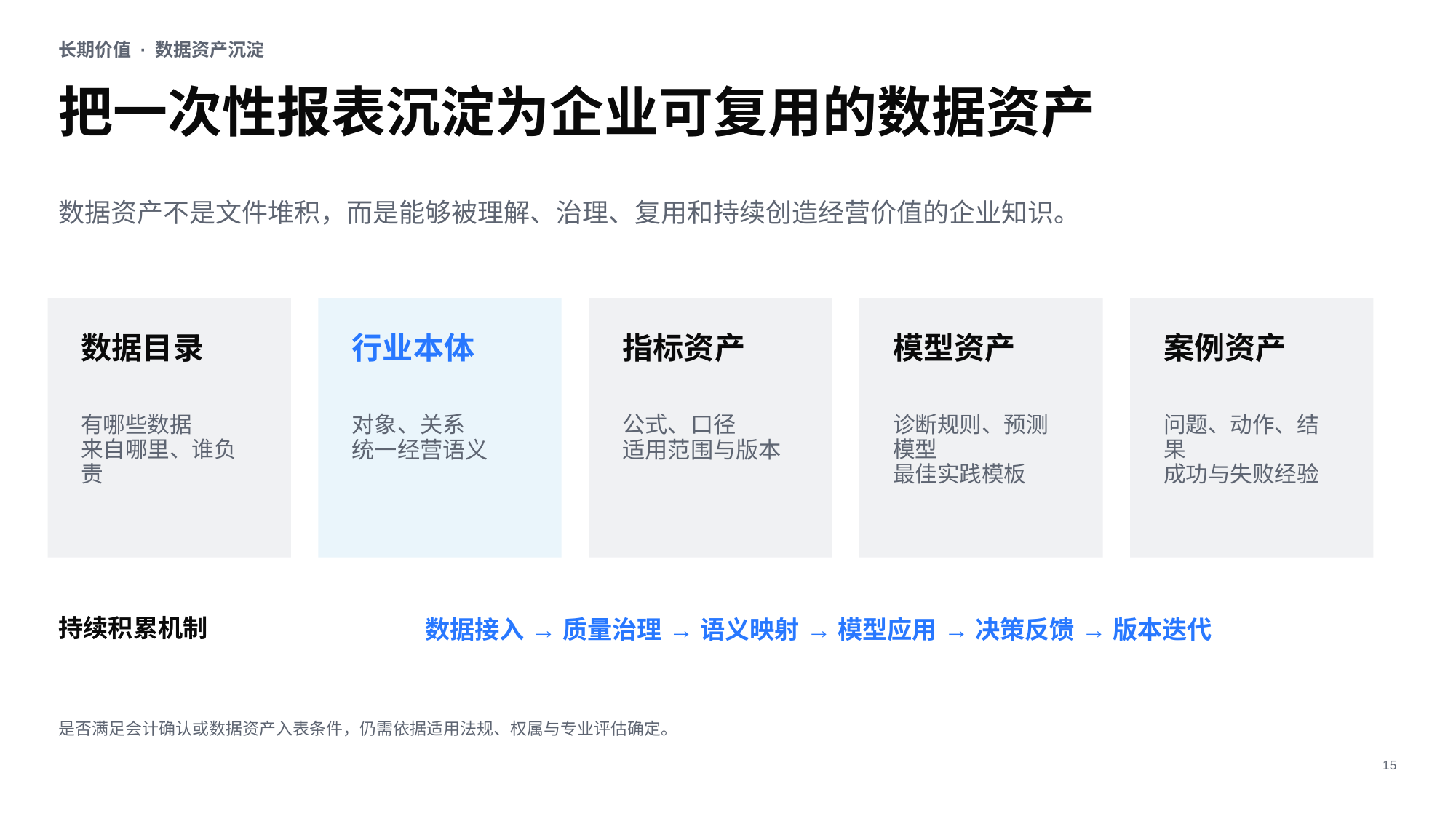

长期价值 · 数据资产沉淀
把一次性报表沉淀为企业可复用的数据资产
数据资产不是文件堆积，而是能够被理解、治理、复用和持续创造经营价值的企业知识。

数据目录
行业本体
指标资产
模型资产
案例资产
有哪些数据
来自哪里、谁负责
对象、关系
统一经营语义
公式、口径
适用范围与版本
诊断规则、预测模型
最佳实践模板
问题、动作、结果
成功与失败经验
持续积累机制
数据接入 → 质量治理 → 语义映射 → 模型应用 → 决策反馈 → 版本迭代
是否满足会计确认或数据资产入表条件，仍需依据适用法规、权属与专业评估确定。
15